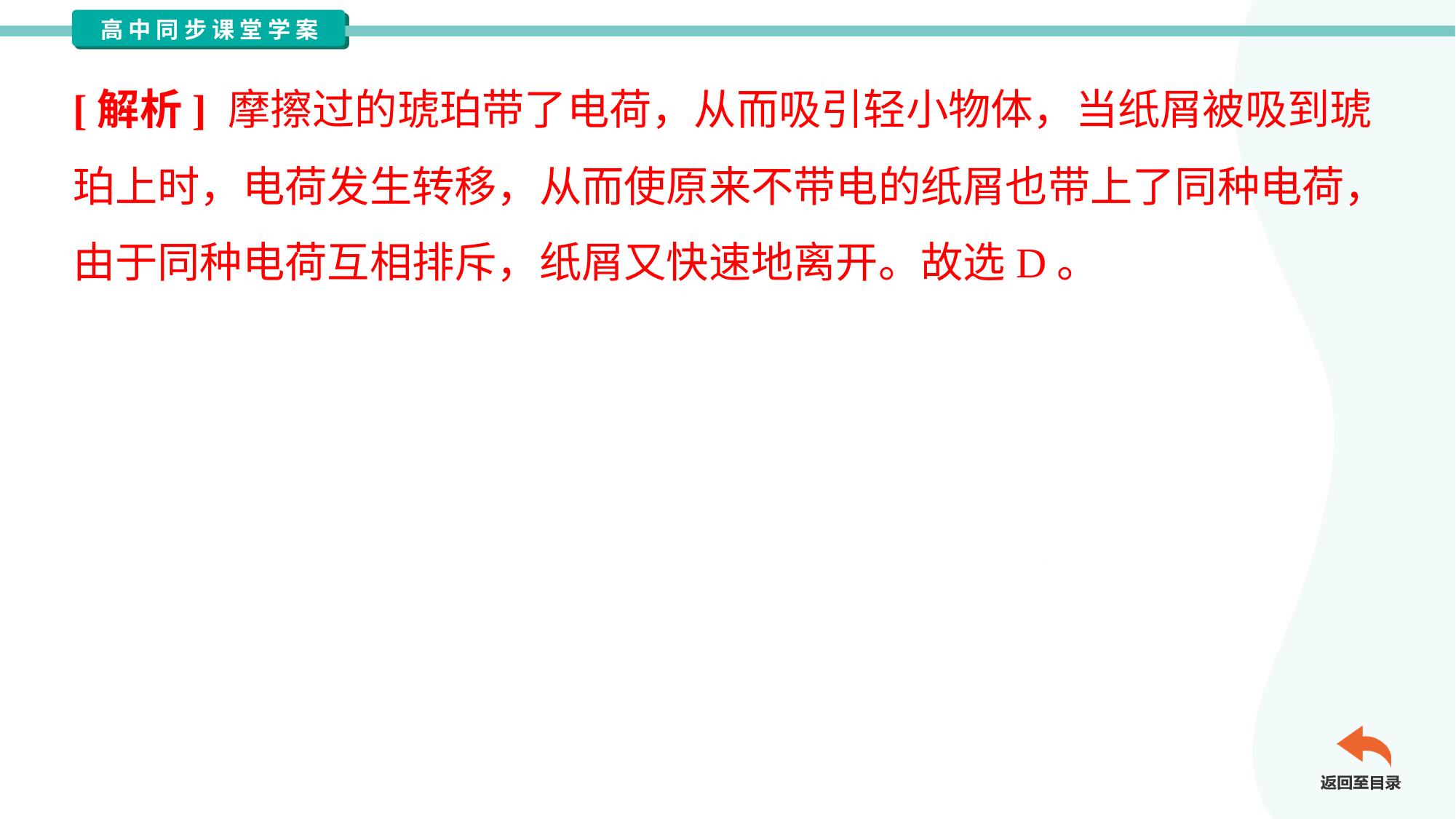

[解析] 摩擦过的琥珀带了电荷，从而吸引轻小物体，当纸屑被吸到琥
珀上时，电荷发生转移，从而使原来不带电的纸屑也带上了同种电荷，
由于同种电荷互相排斥，纸屑又快速地离开。故选D。